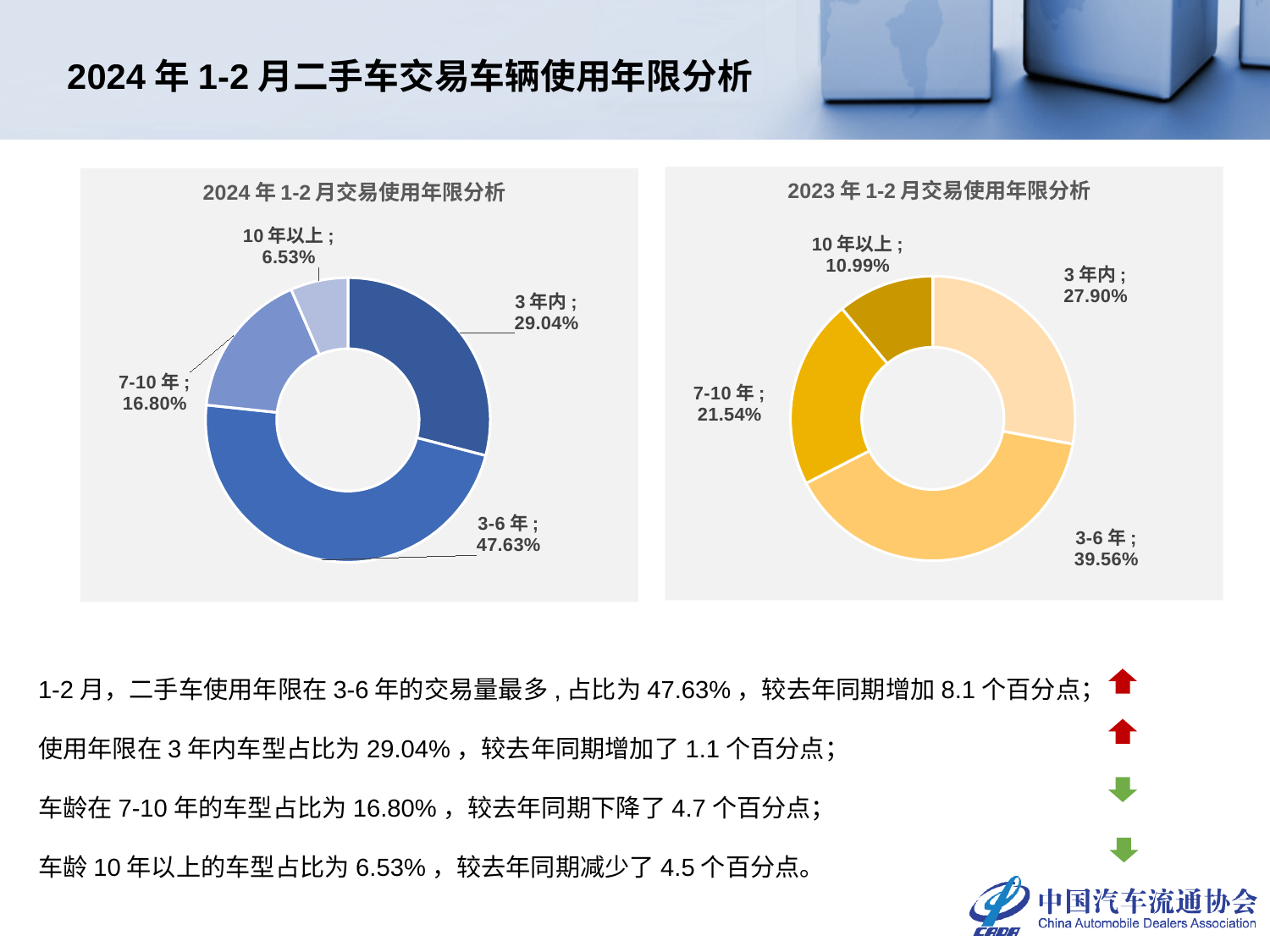

# 2024年1-2月二手车交易车辆使用年限分析

### Chart: 2023年1-2月交易使用年限分析

| Category | 2022年 |
|---|---|
| 3年内 | 0.2790386512155388 |
| 3-6年 | 0.3956269417036383 |
| 7-10年 | 0.21541357133094202 |
| 10年以上 | 0.10992083574988086 |

### Chart: 2024年1-2月交易使用年限分析

| Category | 2023年 |
|---|---|
| 3年内 | 0.29038158303134237 |
| 3-6年 | 0.47634366521371896 |
| 7-10年 | 0.16798449266380783 |
| 10年以上 | 0.06529025909113086 |
1-2月，二手车使用年限在3-6年的交易量最多,占比为47.63%，较去年同期增加8.1个百分点；
使用年限在3年内车型占比为29.04%，较去年同期增加了1.1个百分点；
车龄在7-10年的车型占比为16.80%，较去年同期下降了4.7个百分点；
车龄10年以上的车型占比为6.53%，较去年同期减少了4.5个百分点。